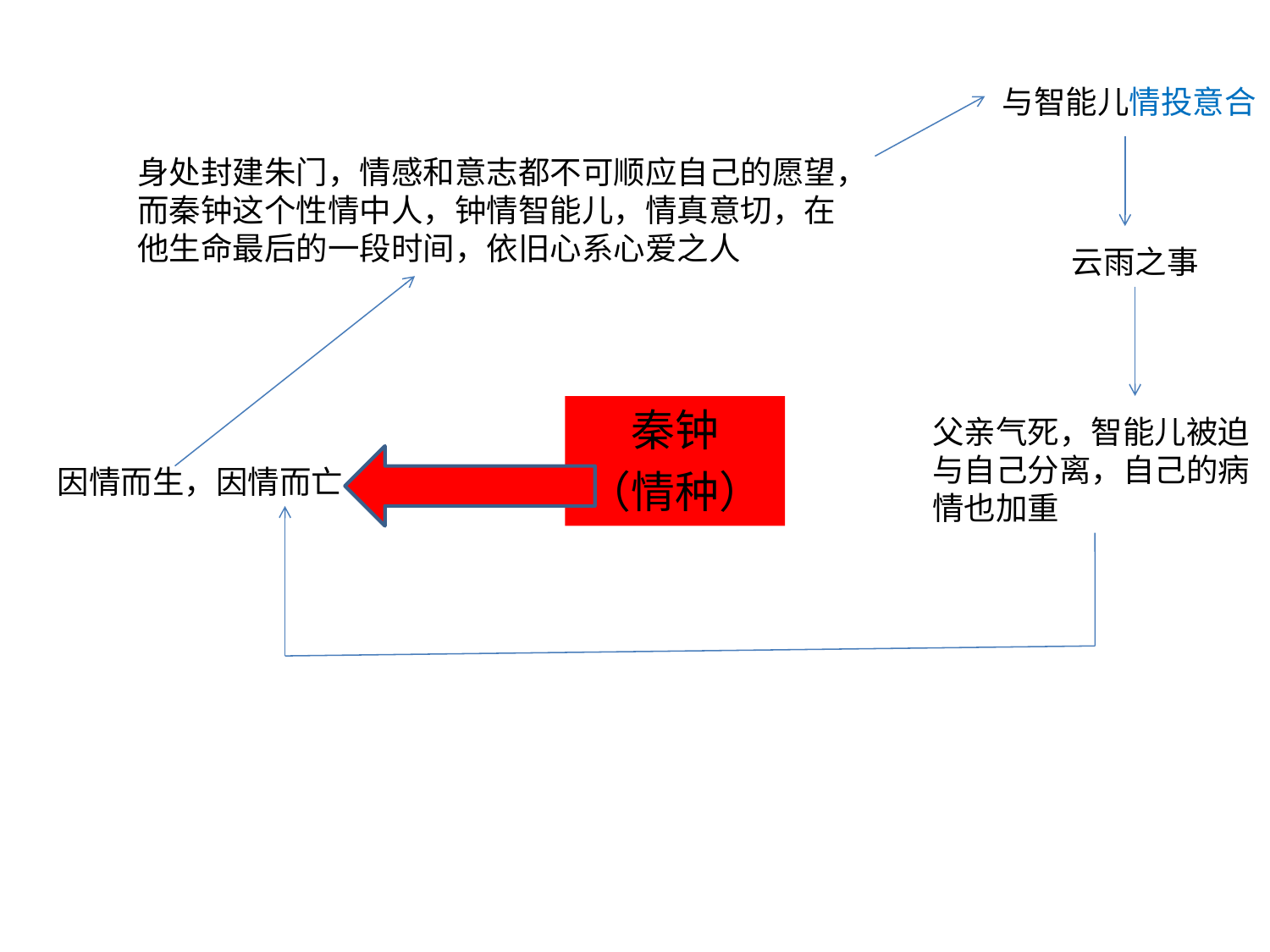

与智能儿情投意合
身处封建朱门，情感和意志都不可顺应自己的愿望，而秦钟这个性情中人，钟情智能儿，情真意切，在他生命最后的一段时间，依旧心系心爱之人
云雨之事

秦钟
（情种）
父亲气死，智能儿被迫与自己分离，自己的病情也加重
因情而生，因情而亡